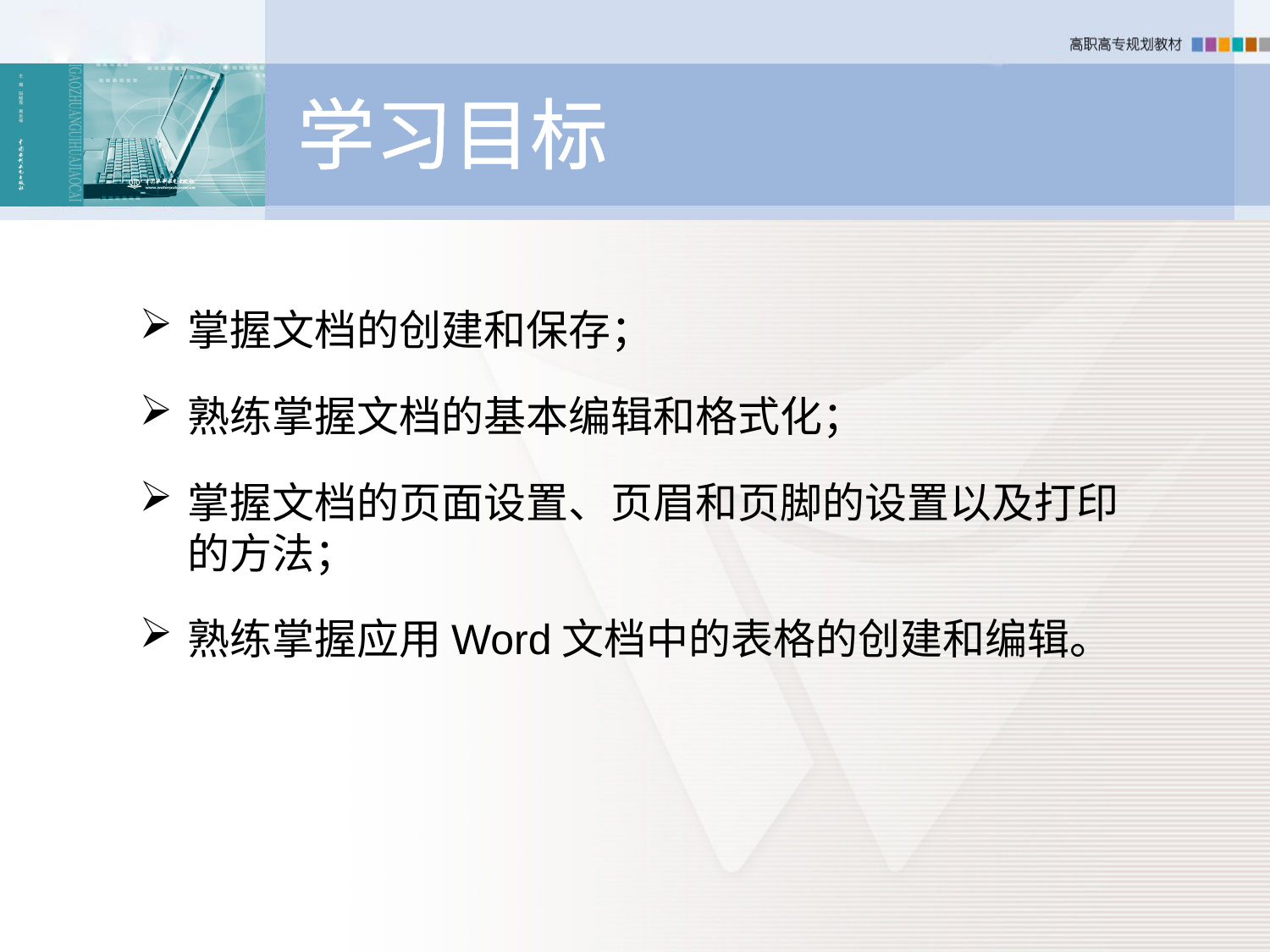

学习目标
掌握文档的创建和保存；
熟练掌握文档的基本编辑和格式化；
掌握文档的页面设置、页眉和页脚的设置以及打印的方法；
熟练掌握应用Word文档中的表格的创建和编辑。